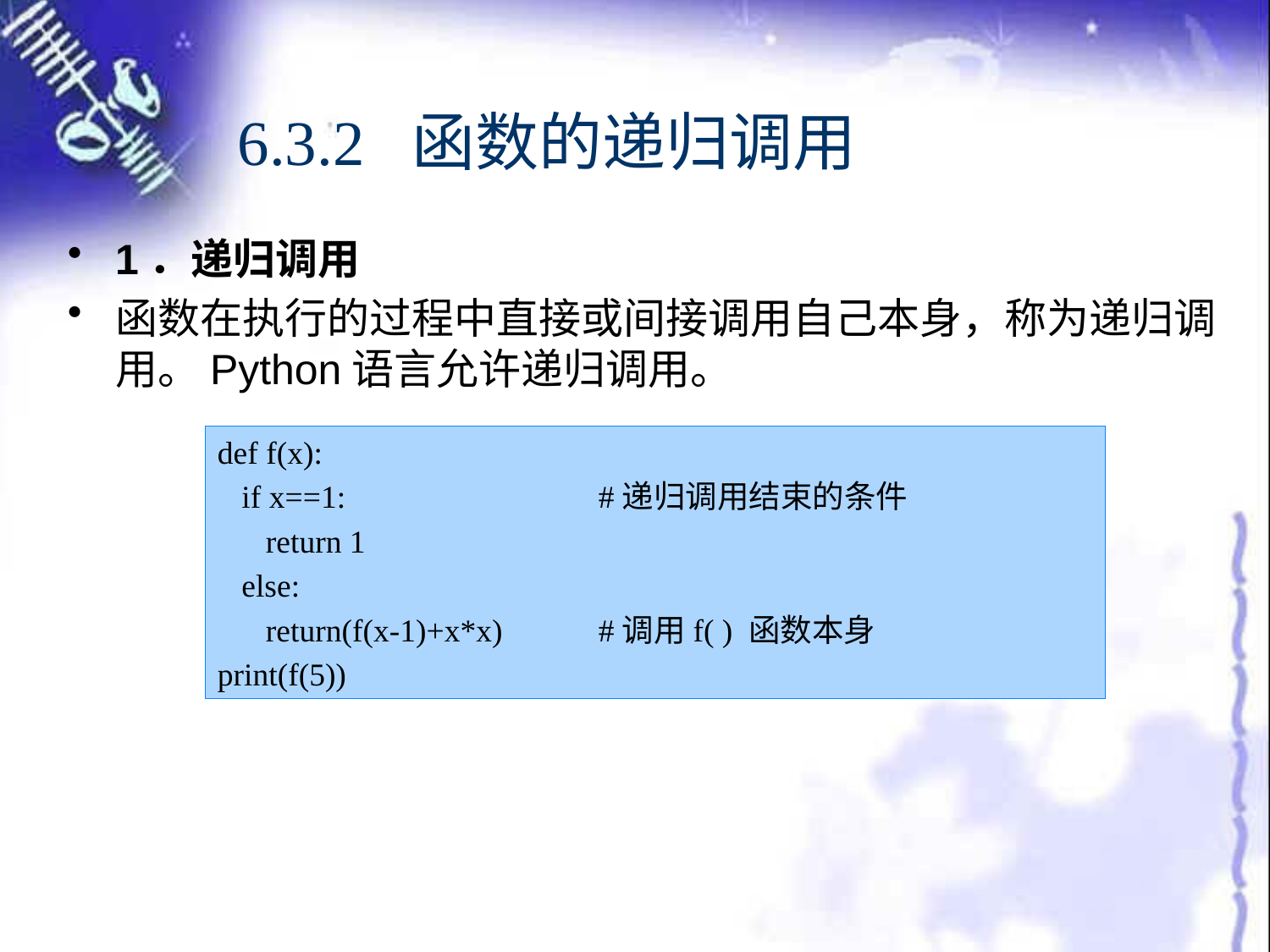

# 6.3.2  函数的递归调用
1．递归调用
函数在执行的过程中直接或间接调用自己本身，称为递归调用。Python语言允许递归调用。
def f(x):
   if x==1: 		#递归调用结束的条件
      return 1
   else:
      return(f(x-1)+x*x)	#调用f( ) 函数本身
print(f(5))